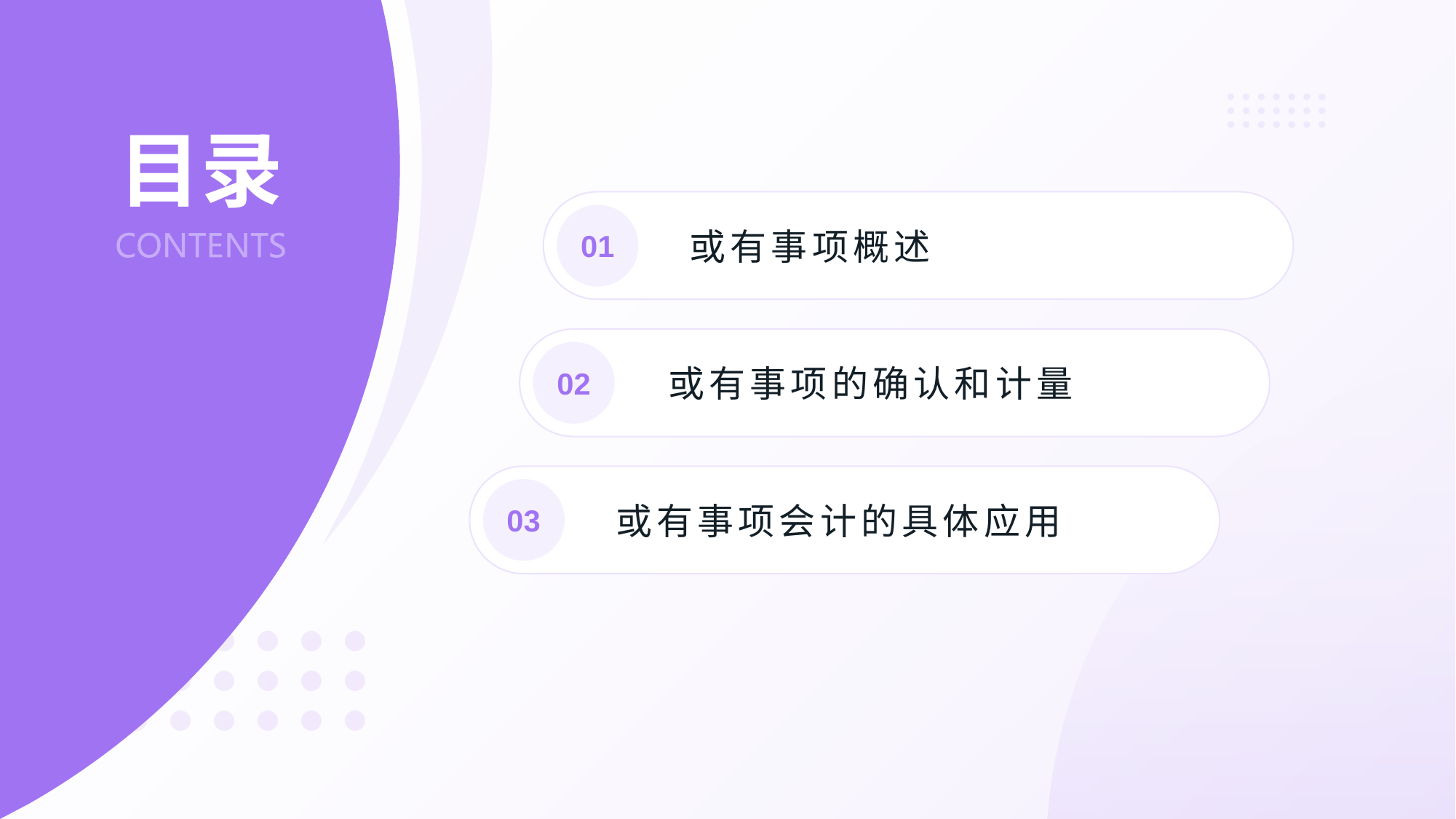

# 目录

01
或有事项概述

02
或有事项的确认和计量

03
或有事项会计的具体应用